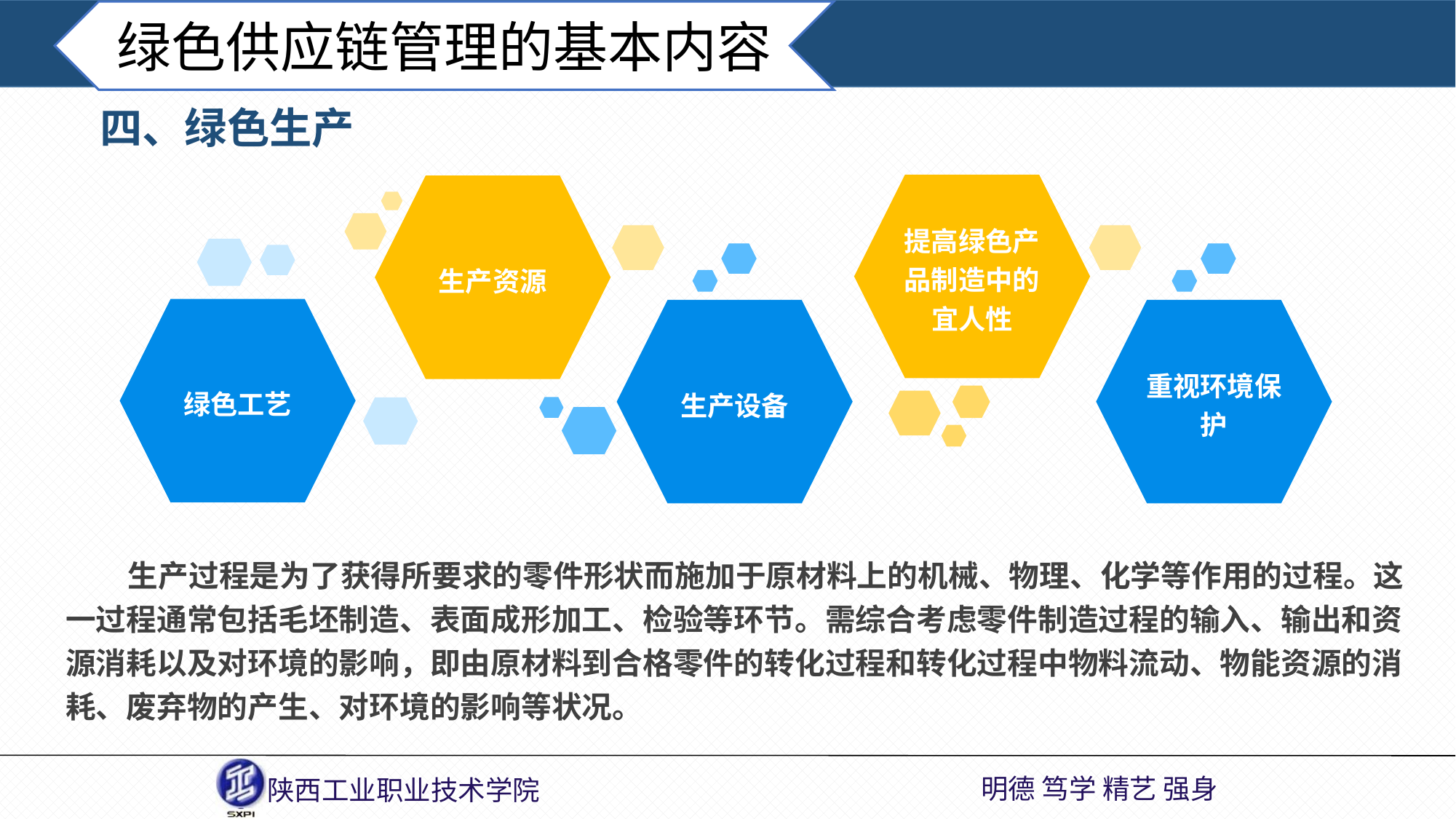

绿色供应链管理的基本内容

四、绿色生产
提高绿色产品制造中的宜人性

生产资源

绿色工艺

生产设备

重视环境保护
        生产过程是为了获得所要求的零件形状而施加于原材料上的机械、物理、化学等作用的过程。这一过程通常包括毛坯制造、表面成形加工、检验等环节。需综合考虑零件制造过程的输入、输出和资源消耗以及对环境的影响，即由原材料到合格零件的转化过程和转化过程中物料流动、物能资源的消耗、废弃物的产生、对环境的影响等状况。